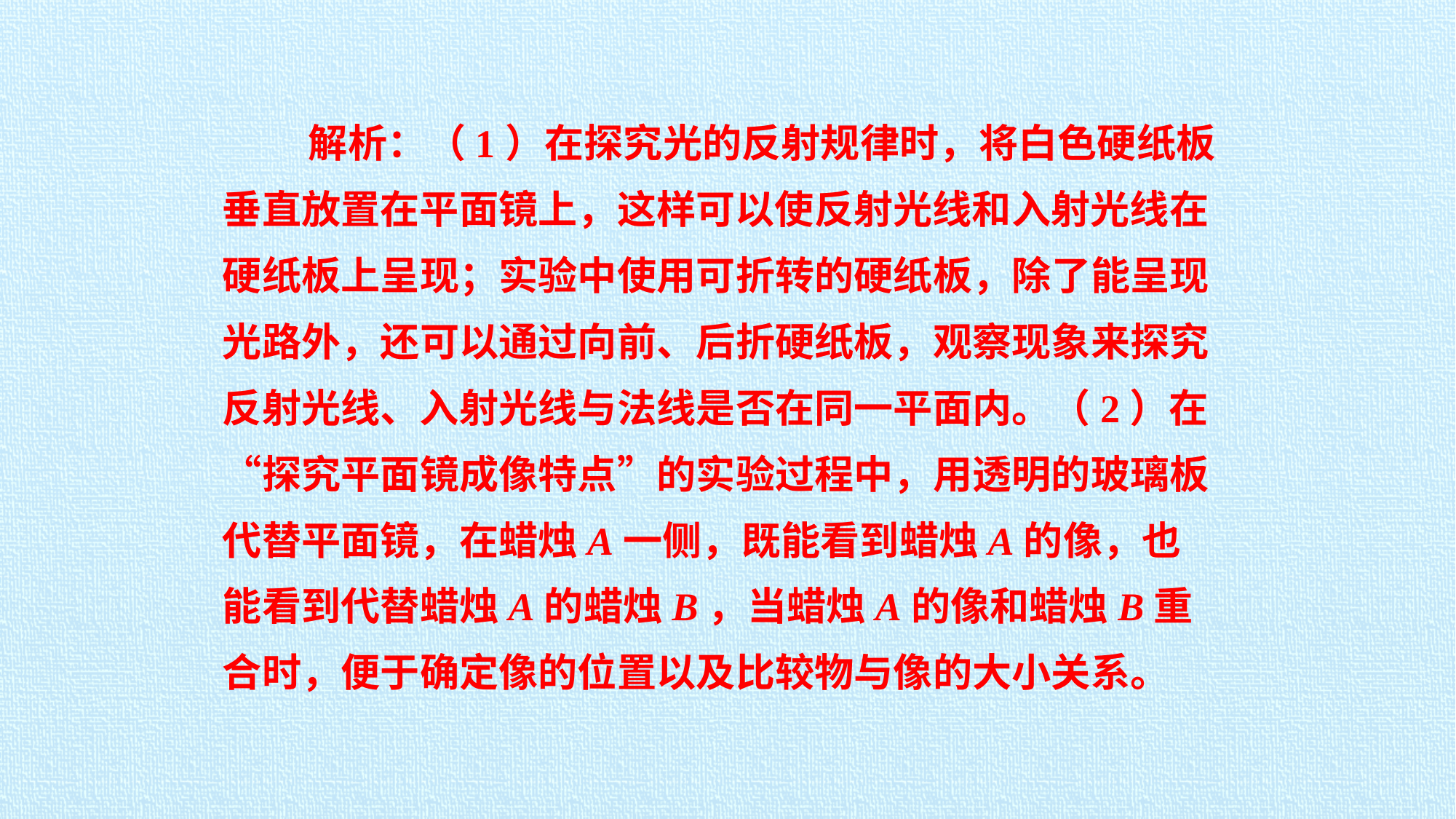

解析：（1）在探究光的反射规律时，将白色硬纸板垂直放置在平面镜上，这样可以使反射光线和入射光线在硬纸板上呈现；实验中使用可折转的硬纸板，除了能呈现光路外，还可以通过向前、后折硬纸板，观察现象来探究反射光线、入射光线与法线是否在同一平面内。（2）在“探究平面镜成像特点”的实验过程中，用透明的玻璃板代替平面镜，在蜡烛A一侧，既能看到蜡烛A的像，也能看到代替蜡烛A的蜡烛B，当蜡烛A的像和蜡烛B重合时，便于确定像的位置以及比较物与像的大小关系。